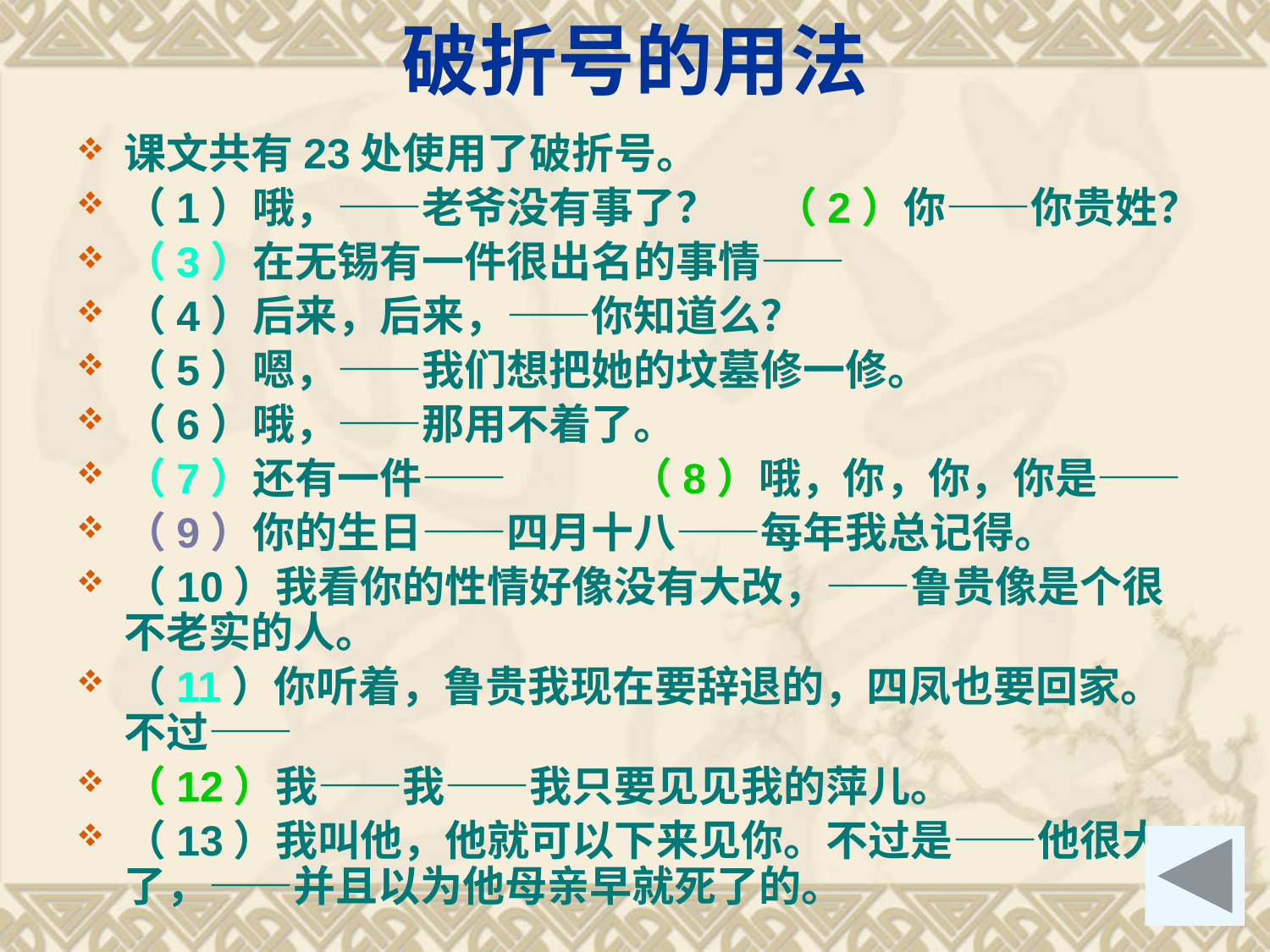

# 破折号的用法
课文共有23处使用了破折号。
（1）哦，——老爷没有事了？      （2）你——你贵姓？
（3）在无锡有一件很出名的事情——
（4）后来，后来，——你知道么？
（5）嗯，——我们想把她的坟墓修一修。
（6）哦，——那用不着了。
（7）还有一件——             （8）哦，你，你，你是——
（9）你的生日——四月十八——每年我总记得。
（10）我看你的性情好像没有大改，——鲁贵像是个很不老实的人。
（11）你听着，鲁贵我现在要辞退的，四凤也要回家。不过——
（12）我——我——我只要见见我的萍儿。
（13）我叫他，他就可以下来见你。不过是——他很大了，——并且以为他母亲早就死了的。